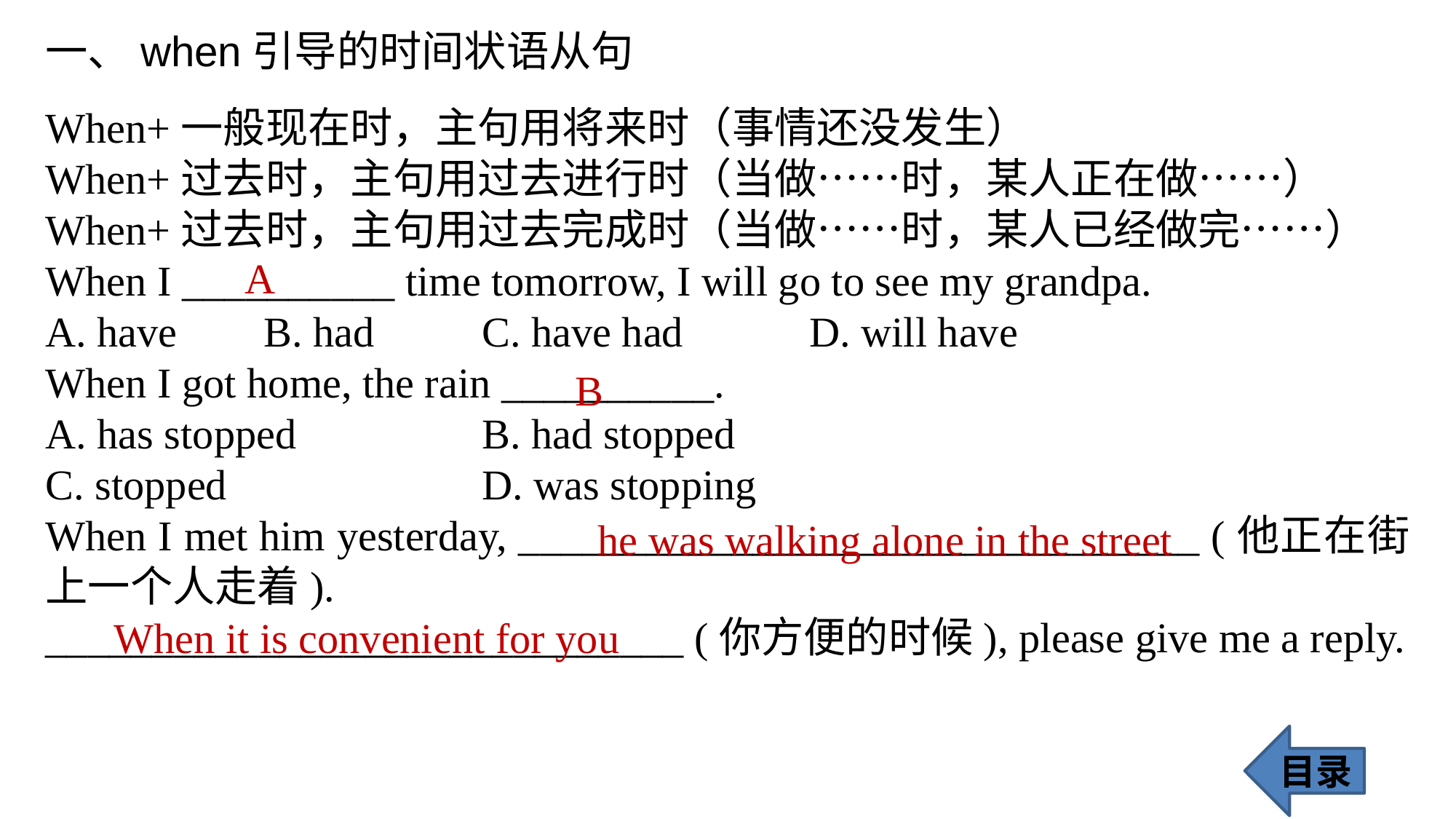

一、when引导的时间状语从句
When+一般现在时，主句用将来时（事情还没发生）
When+过去时，主句用过去进行时（当做……时，某人正在做……）
When+过去时，主句用过去完成时（当做……时，某人已经做完……）
When I __________ time tomorrow, I will go to see my grandpa.
A. have 	B. had 	C. have had 		D. will have
When I got home, the rain __________.
A. has stopped 		B. had stopped
C. stopped 			D. was stopping
When I met him yesterday, ________________________________ (他正在街上一个人走着).
______________________________ (你方便的时候), please give me a reply.
A
B
he was walking alone in the street
When it is convenient for you
目录
71